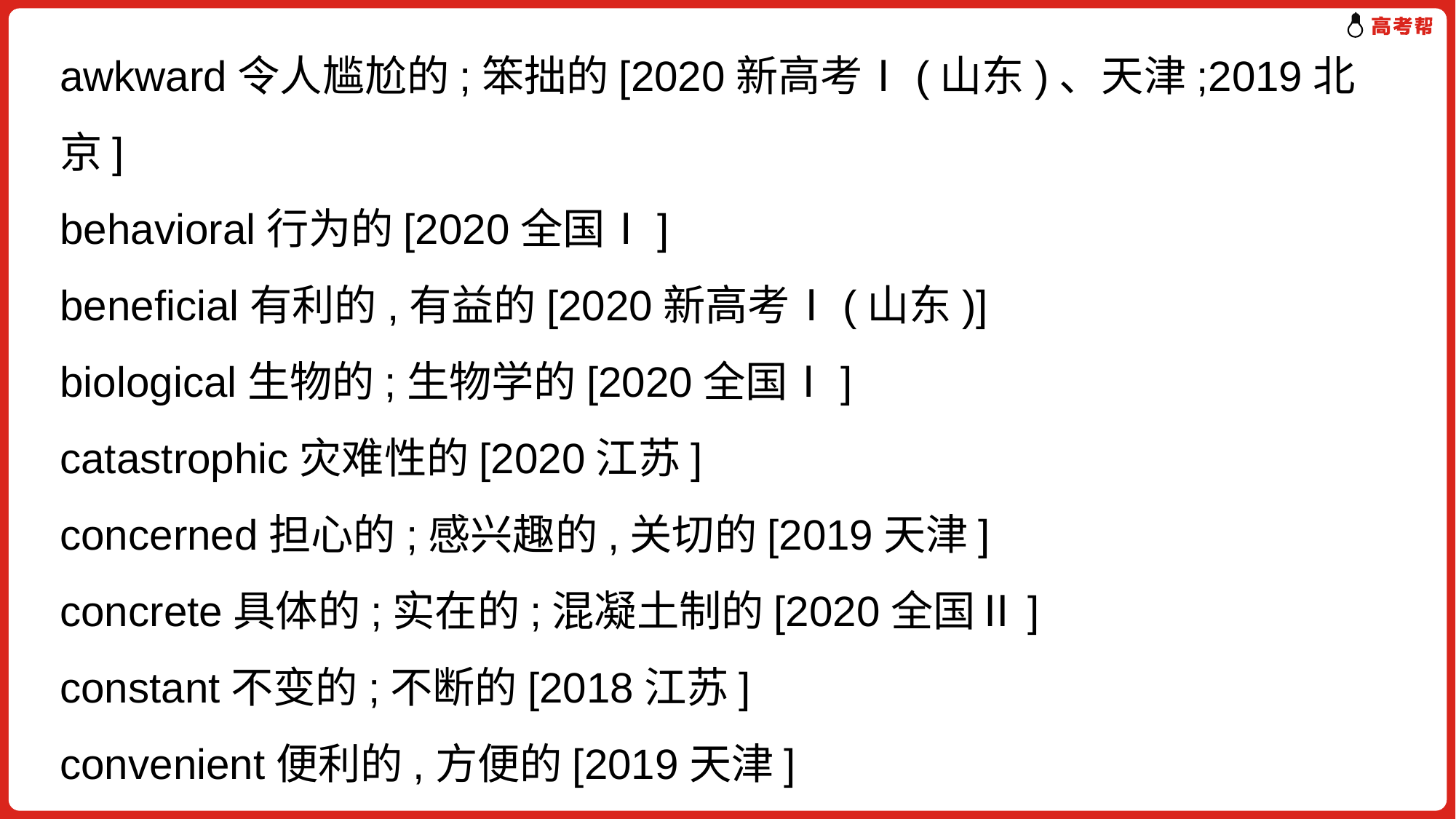

awkward令人尴尬的;笨拙的[2020新高考Ⅰ(山东)、天津;2019北京]
behavioral行为的[2020全国Ⅰ]
beneficial有利的,有益的[2020新高考Ⅰ(山东)]
biological生物的;生物学的[2020全国Ⅰ]
catastrophic灾难性的[2020江苏]
concerned担心的;感兴趣的,关切的[2019天津]
concrete具体的;实在的;混凝土制的[2020全国Ⅱ]
constant不变的;不断的[2018江苏]
convenient便利的,方便的[2019天津]
crucial至关重要的[2020江苏]